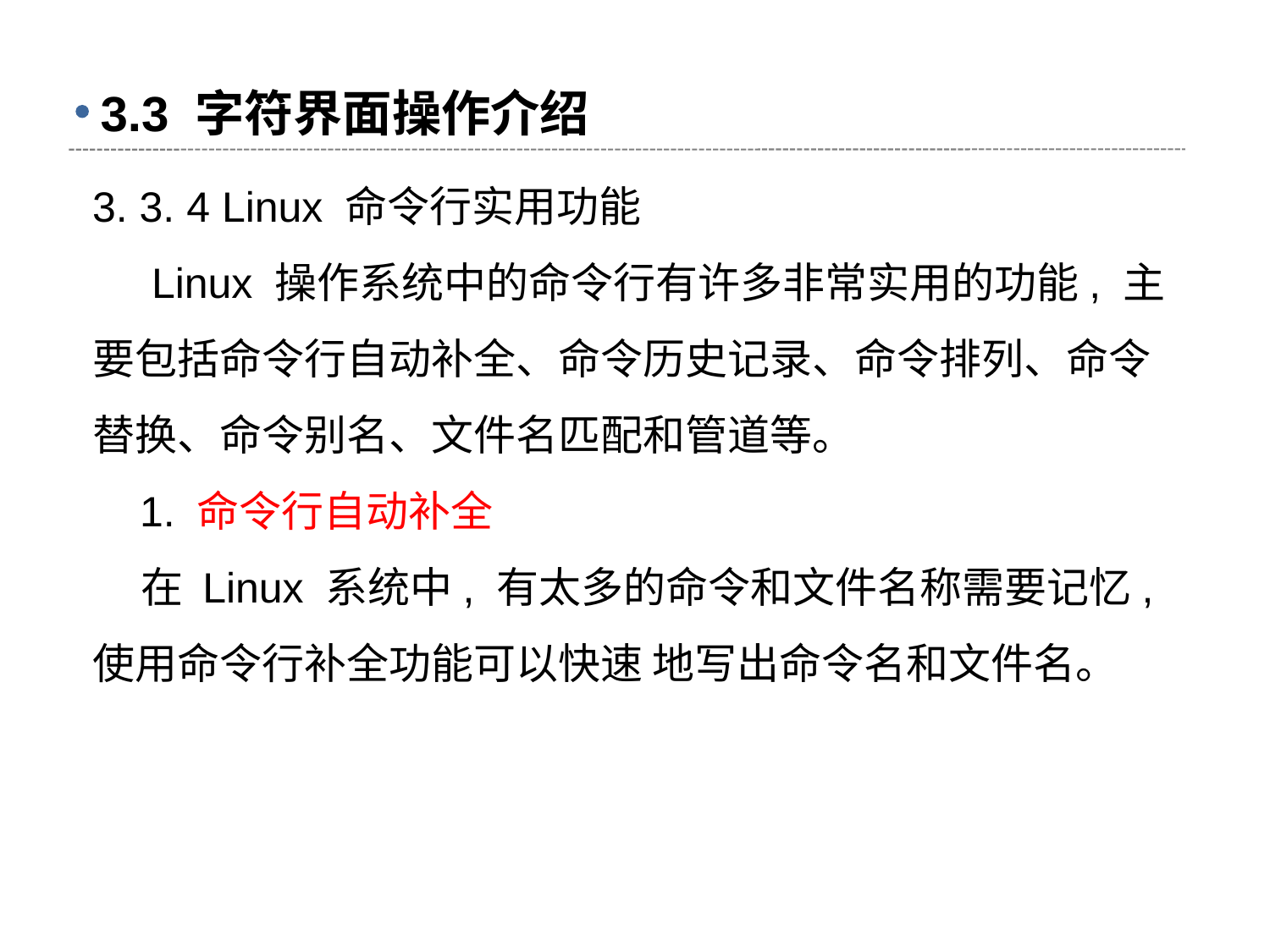

# 3.3 字符界面操作介绍
3. 3. 4 Linux 命令行实用功能
     Linux 操作系统中的命令行有许多非常实用的功能, 主要包括命令行自动补全、命令历史记录、命令排列、命令替换、命令别名、文件名匹配和管道等。
    1. 命令行自动补全
    在 Linux 系统中, 有太多的命令和文件名称需要记忆, 使用命令行补全功能可以快速 地写出命令名和文件名。